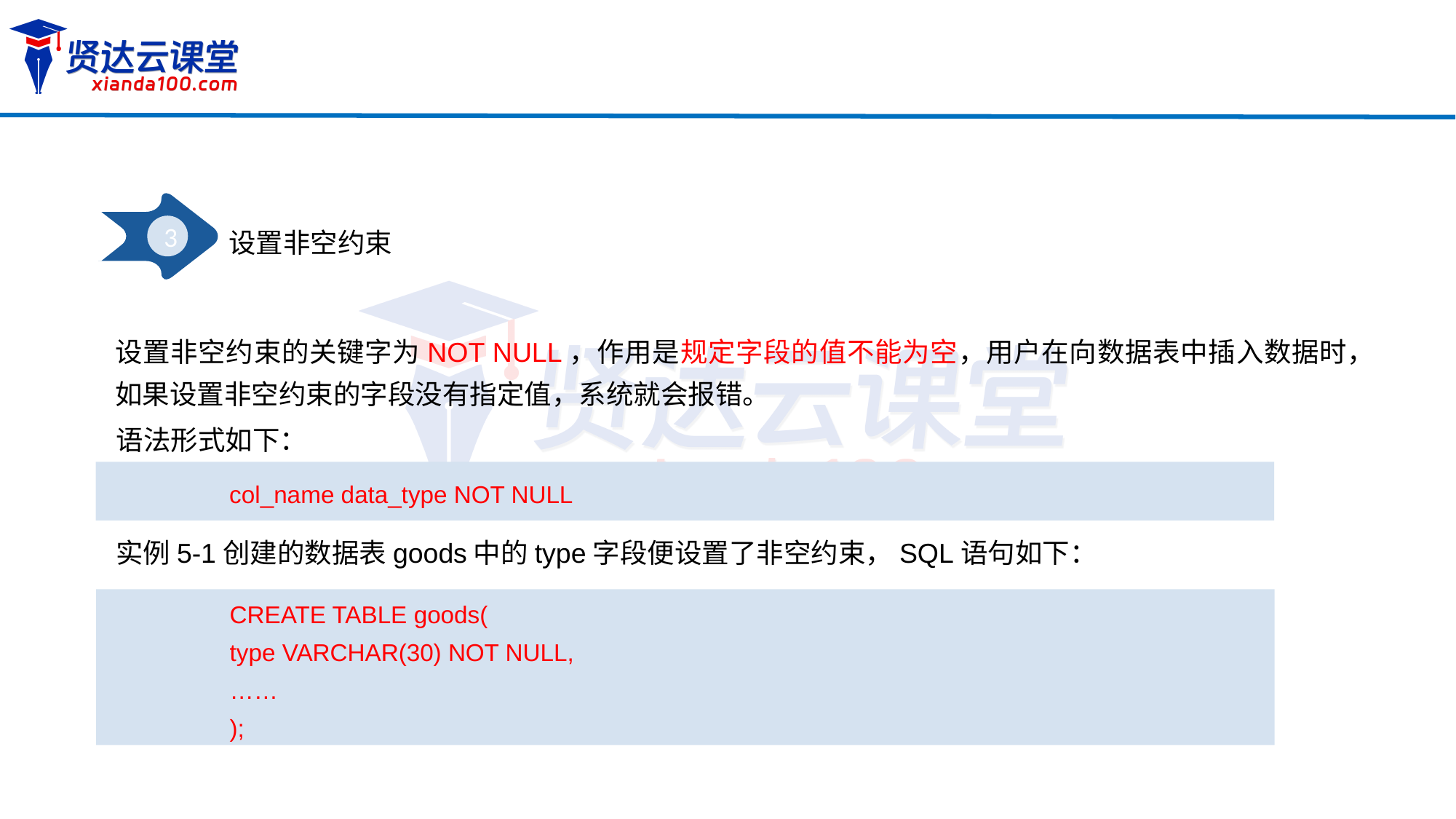

3
设置非空约束
设置非空约束的关键字为NOT NULL，作用是规定字段的值不能为空，用户在向数据表中插入数据时，如果设置非空约束的字段没有指定值，系统就会报错。
语法形式如下：

col_name data_type NOT NULL
实例5-1创建的数据表goods中的type字段便设置了非空约束，SQL语句如下：
CREATE TABLE goods(
type VARCHAR(30) NOT NULL,
……
);